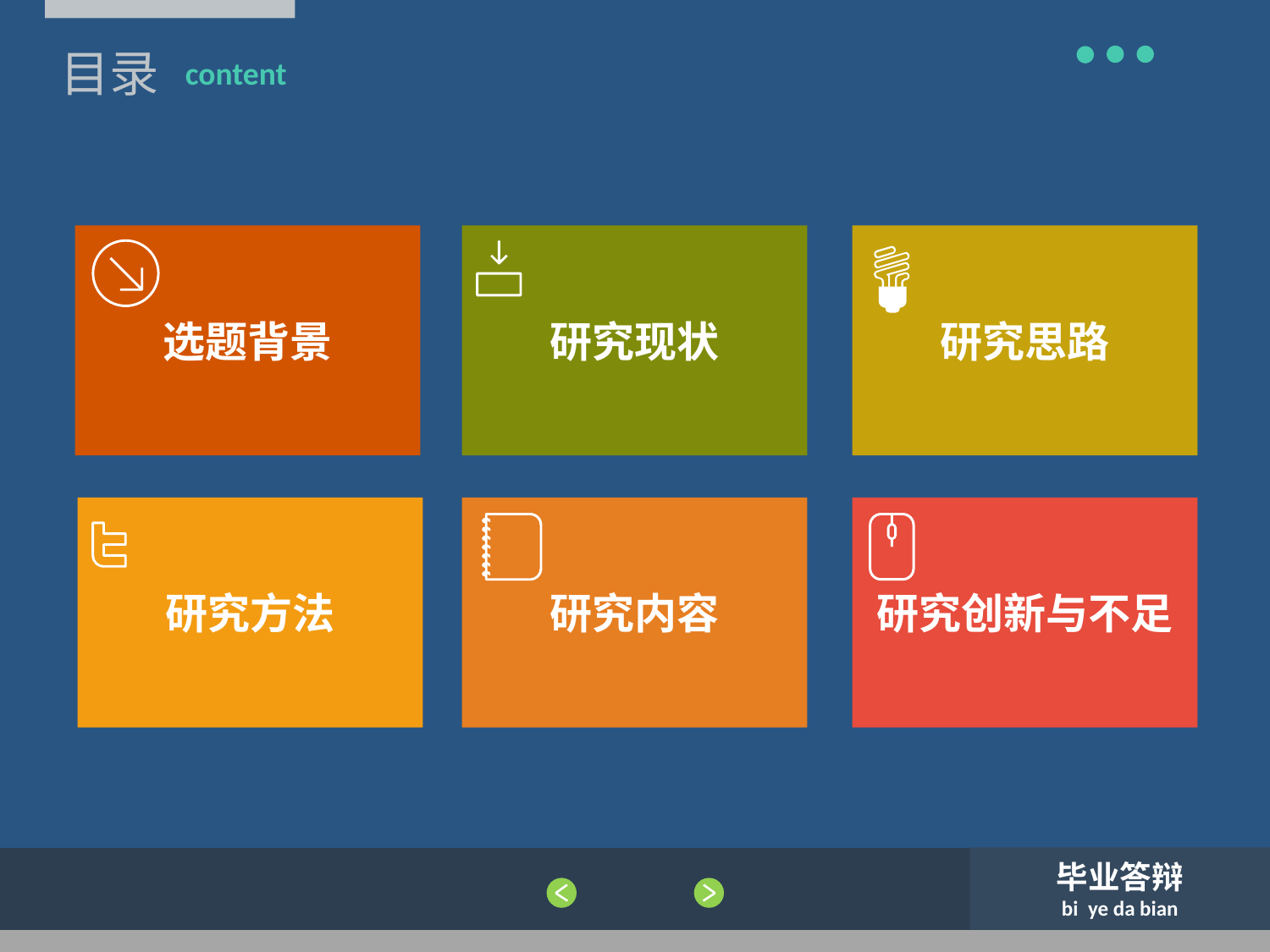

目录

content
选题背景

研究现状

研究思路

研究方法

研究内容

研究创新与不足

毕业答辩
bi  ye da bian